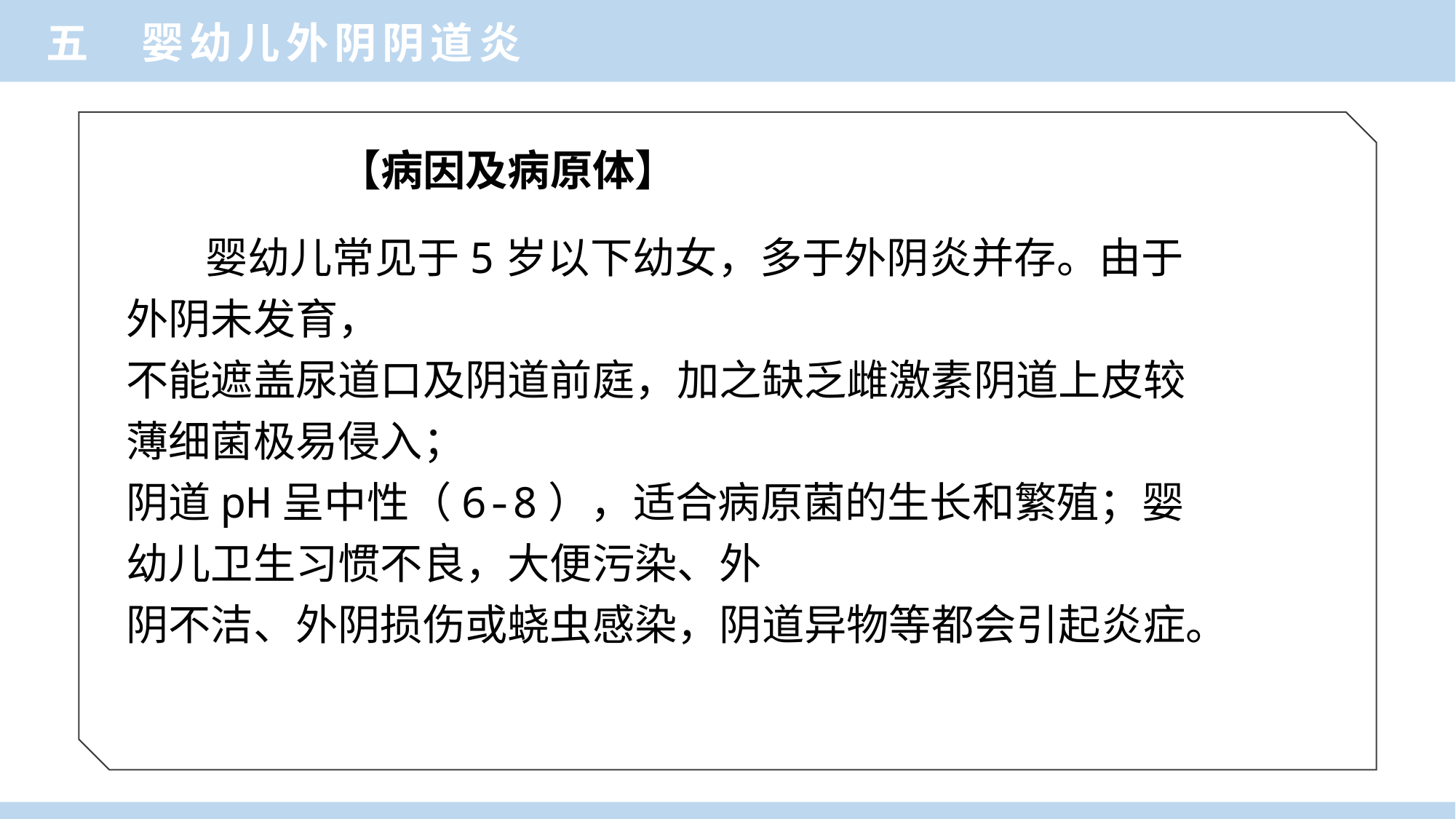

五   婴幼儿外阴阴道炎

【病因及病原体】
        婴幼儿常见于5岁以下幼女，多于外阴炎并存。由于外阴未发育，
不能遮盖尿道口及阴道前庭，加之缺乏雌激素阴道上皮较薄细菌极易侵入；
阴道pH呈中性（6-8），适合病原菌的生长和繁殖；婴幼儿卫生习惯不良，大便污染、外
阴不洁、外阴损伤或蛲虫感染，阴道异物等都会引起炎症。